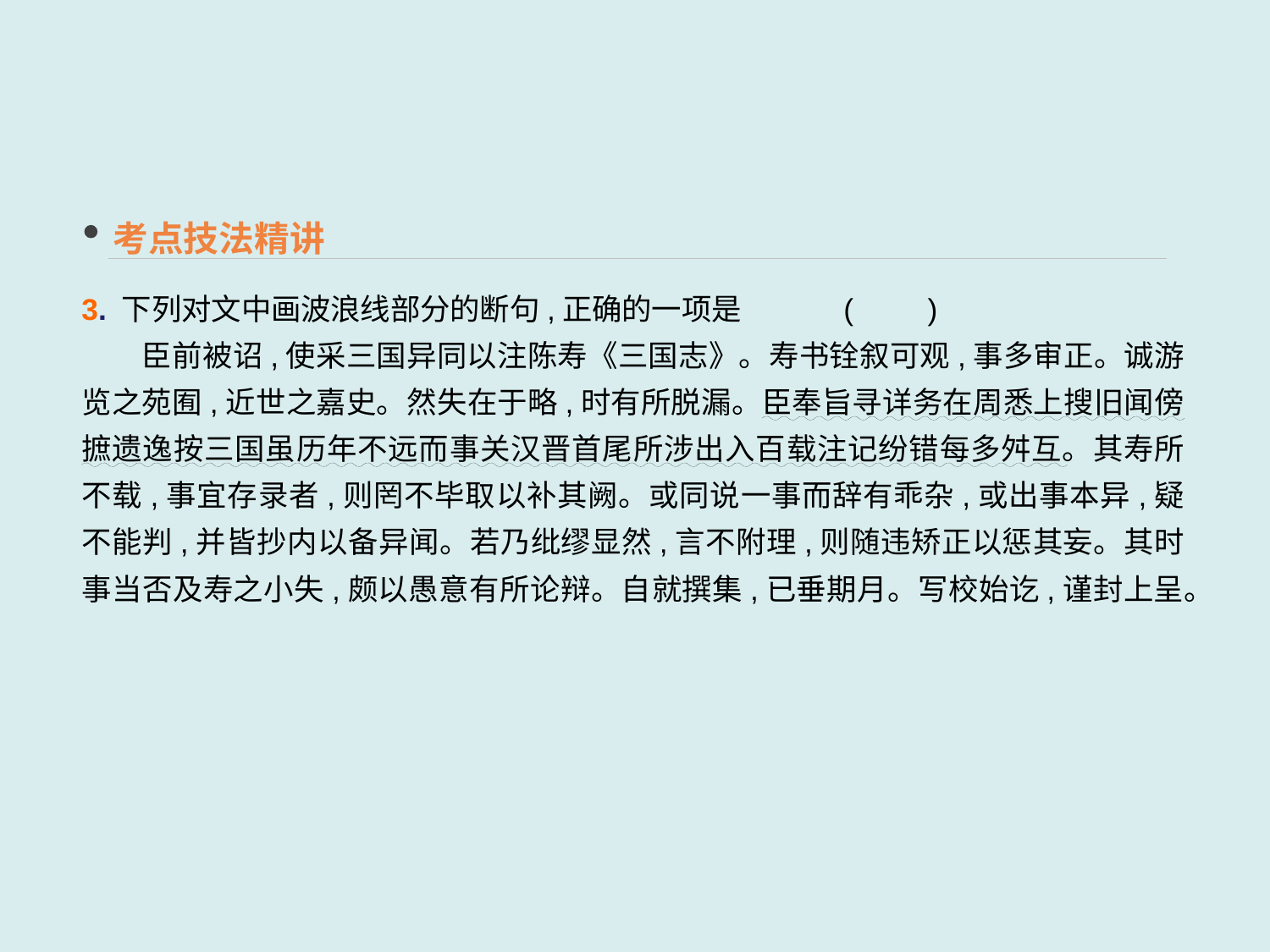

考点技法精讲

3. 下列对文中画波浪线部分的断句,正确的一项是	(　　)
　　臣前被诏,使采三国异同以注陈寿《三国志》。寿书铨叙可观,事多审正。诚游览之苑囿,近世之嘉史。然失在于略,时有所脱漏。臣奉旨寻详务在周悉上搜旧闻傍摭遗逸按三国虽历年不远而事关汉晋首尾所涉出入百载注记纷错每多舛互。其寿所不载,事宜存录者,则罔不毕取以补其阙。或同说一事而辞有乖杂,或出事本异,疑不能判,并皆抄内以备异闻。若乃纰缪显然,言不附理,则随违矫正以惩其妄。其时事当否及寿之小失,颇以愚意有所论辩。自就撰集,已垂期月。写校始讫,谨封上呈。